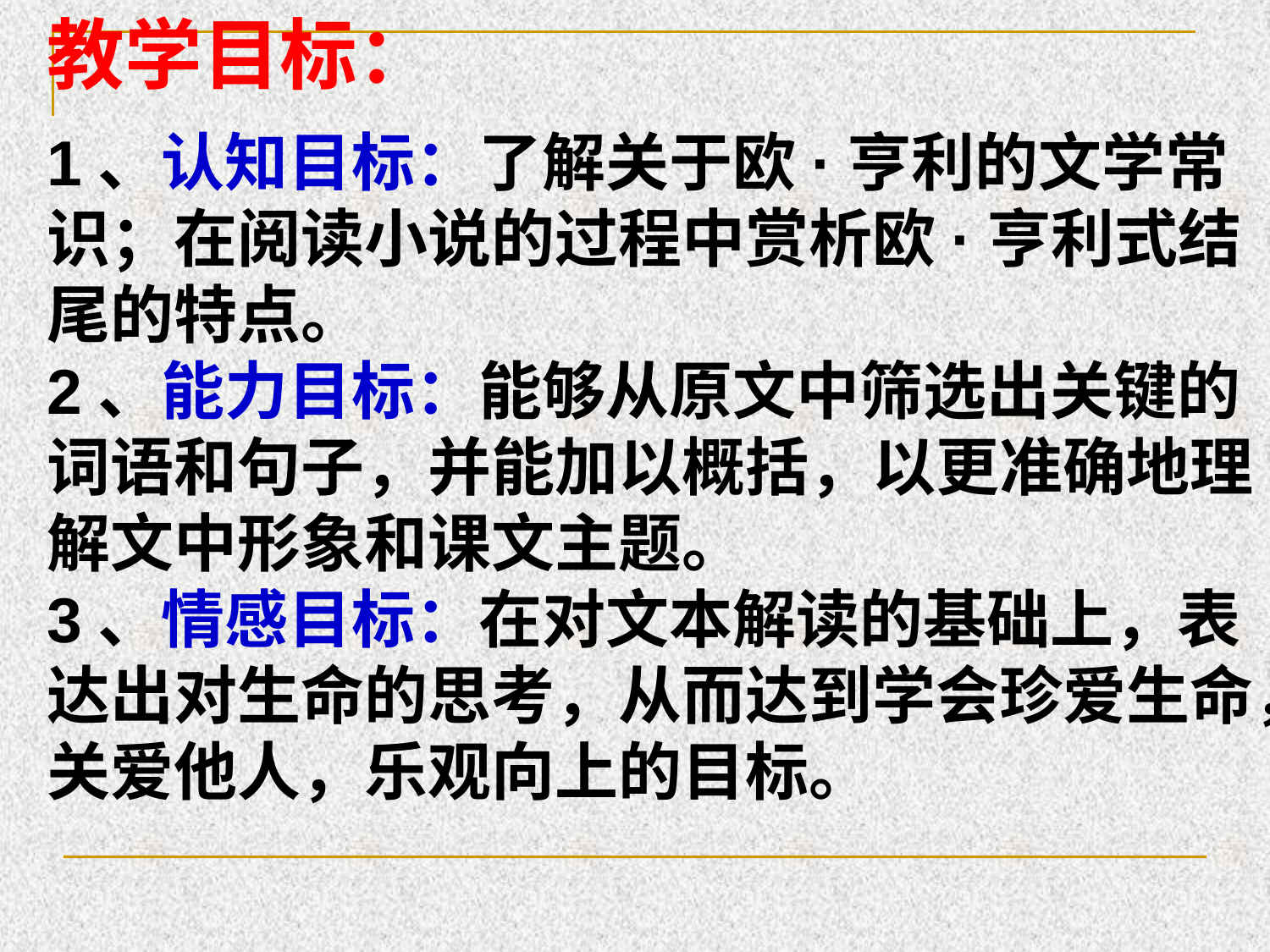

教学目标：
1、认知目标：了解关于欧·亨利的文学常识；在阅读小说的过程中赏析欧·亨利式结尾的特点。
2、能力目标：能够从原文中筛选出关键的词语和句子，并能加以概括，以更准确地理解文中形象和课文主题。
3、情感目标：在对文本解读的基础上，表达出对生命的思考，从而达到学会珍爱生命，关爱他人，乐观向上的目标。